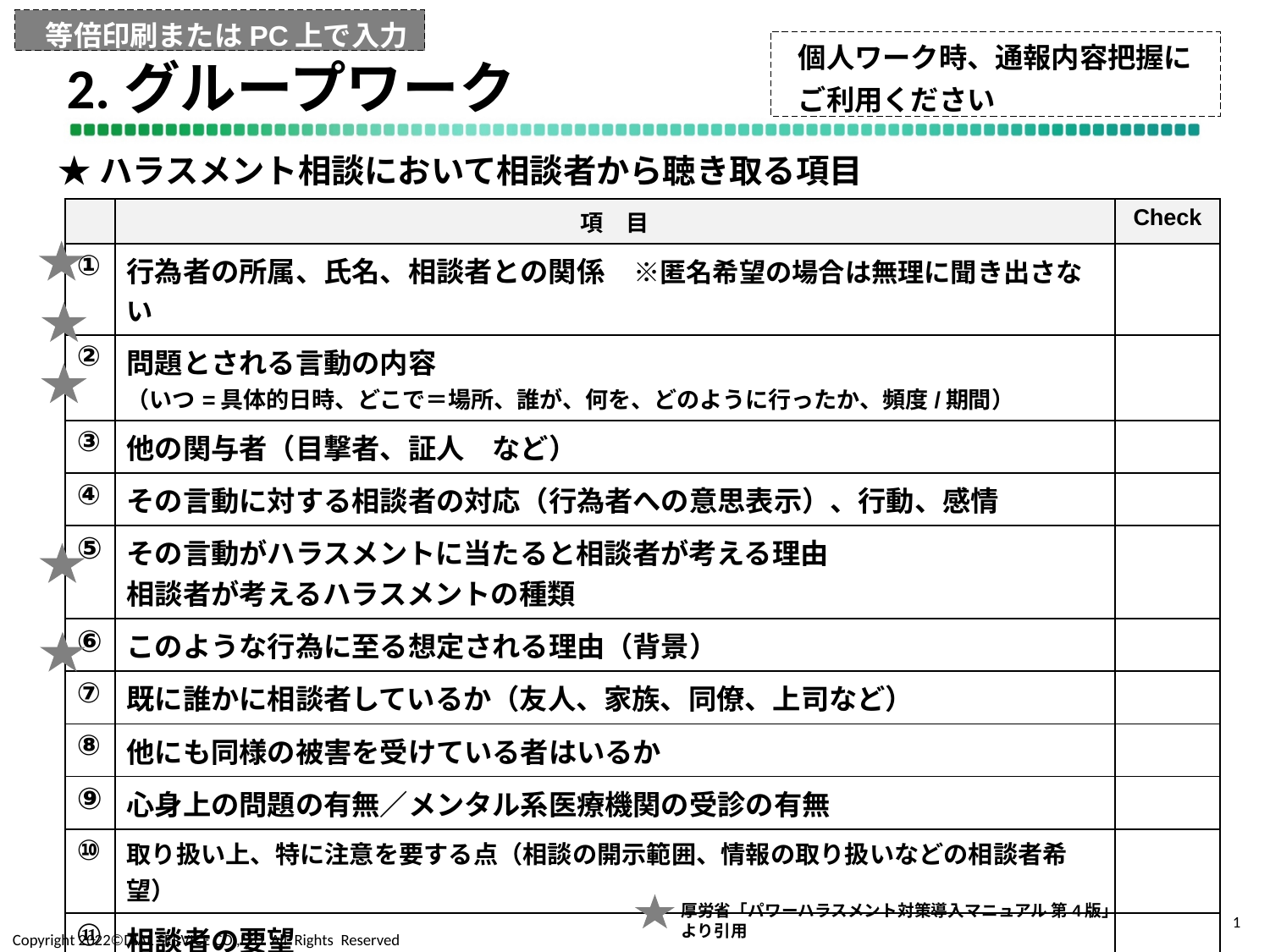

等倍印刷またはPC上で入力
個人ワーク時、通報内容把握に
ご利用ください
# 2.グループワーク
★ハラスメント相談において相談者から聴き取る項目
|  | 項　目 | Check |
| --- | --- | --- |
| ① | 行為者の所属、氏名、相談者との関係　※匿名希望の場合は無理に聞き出さない |  |
| ② | 問題とされる言動の内容 （いつ=具体的日時、どこで＝場所、誰が、何を、どのように行ったか、頻度/期間） |  |
| ③ | 他の関与者（目撃者、証人　など） |  |
| ④ | その言動に対する相談者の対応（行為者への意思表示）、行動、感情 |  |
| ⑤ | その言動がハラスメントに当たると相談者が考える理由 相談者が考えるハラスメントの種類 |  |
| ⑥ | このような行為に至る想定される理由（背景） |  |
| ⑦ | 既に誰かに相談者しているか（友人、家族、同僚、上司など） |  |
| ⑧ | 他にも同様の被害を受けている者はいるか |  |
| ⑨ | 心身上の問題の有無／メンタル系医療機関の受診の有無 |  |
| ⑩ | 取り扱い上、特に注意を要する点（相談の開示範囲、情報の取り扱いなどの相談者希望） |  |
| ⑪ | 相談者の要望　 ・調査要望の有無 ・希望する対応（周知徹底／注意/調停/排除／その他） |  |

厚労省「パワーハラスメント対策導入マニュアル 第4版」より引用
1
Copyright 2022©DIAL SERVICE CO.,LTD. All  Rights  Reserved